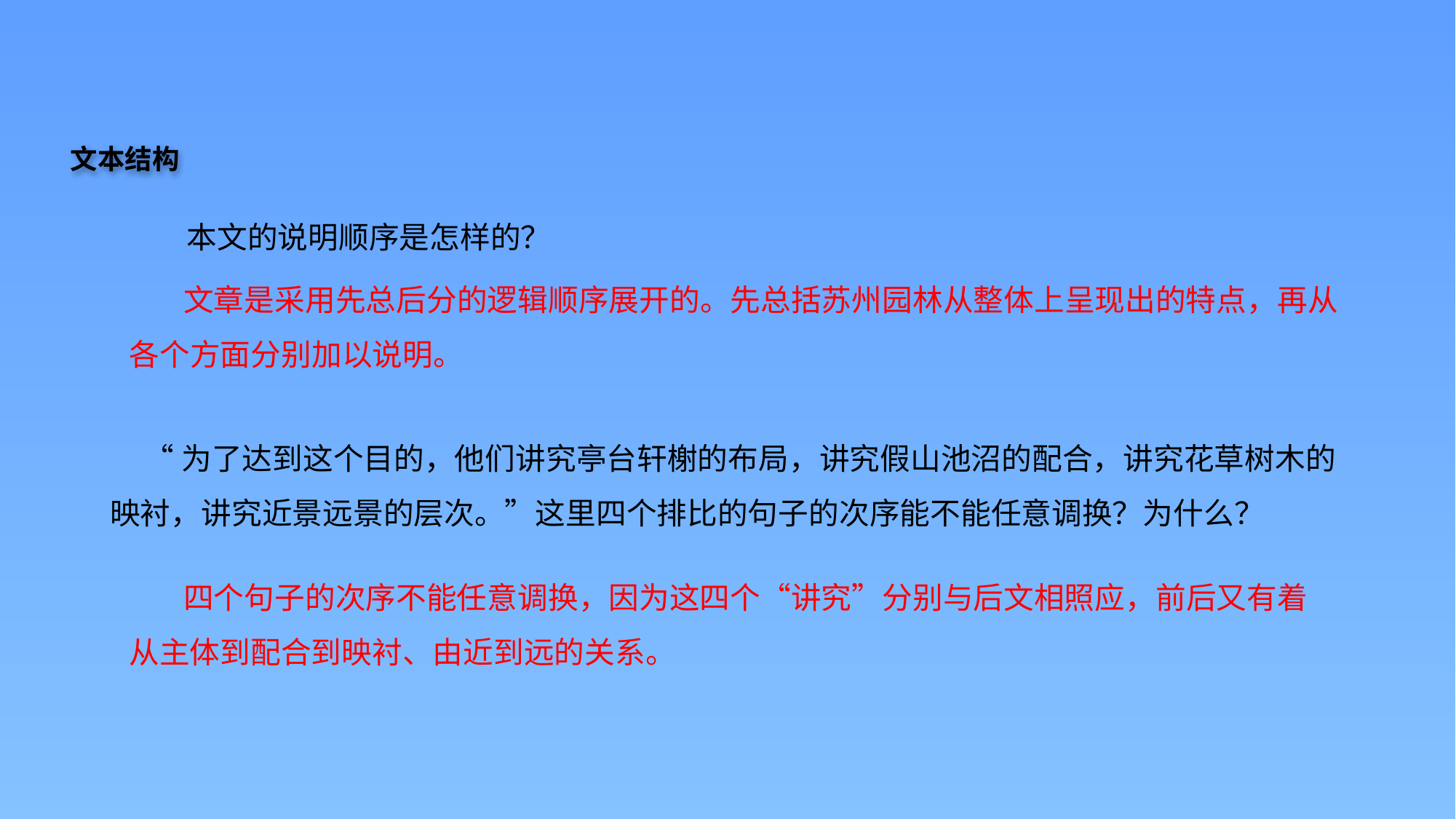

文本结构
       本文的说明顺序是怎样的？

       文章是采用先总后分的逻辑顺序展开的。先总括苏州园林从整体上呈现出的特点，再从各个方面分别加以说明。

     “为了达到这个目的，他们讲究亭台轩榭的布局，讲究假山池沼的配合，讲究花草树木的映衬，讲究近景远景的层次。”这里四个排比的句子的次序能不能任意调换？为什么？

       四个句子的次序不能任意调换，因为这四个“讲究”分别与后文相照应，前后又有着从主体到配合到映衬、由近到远的关系。